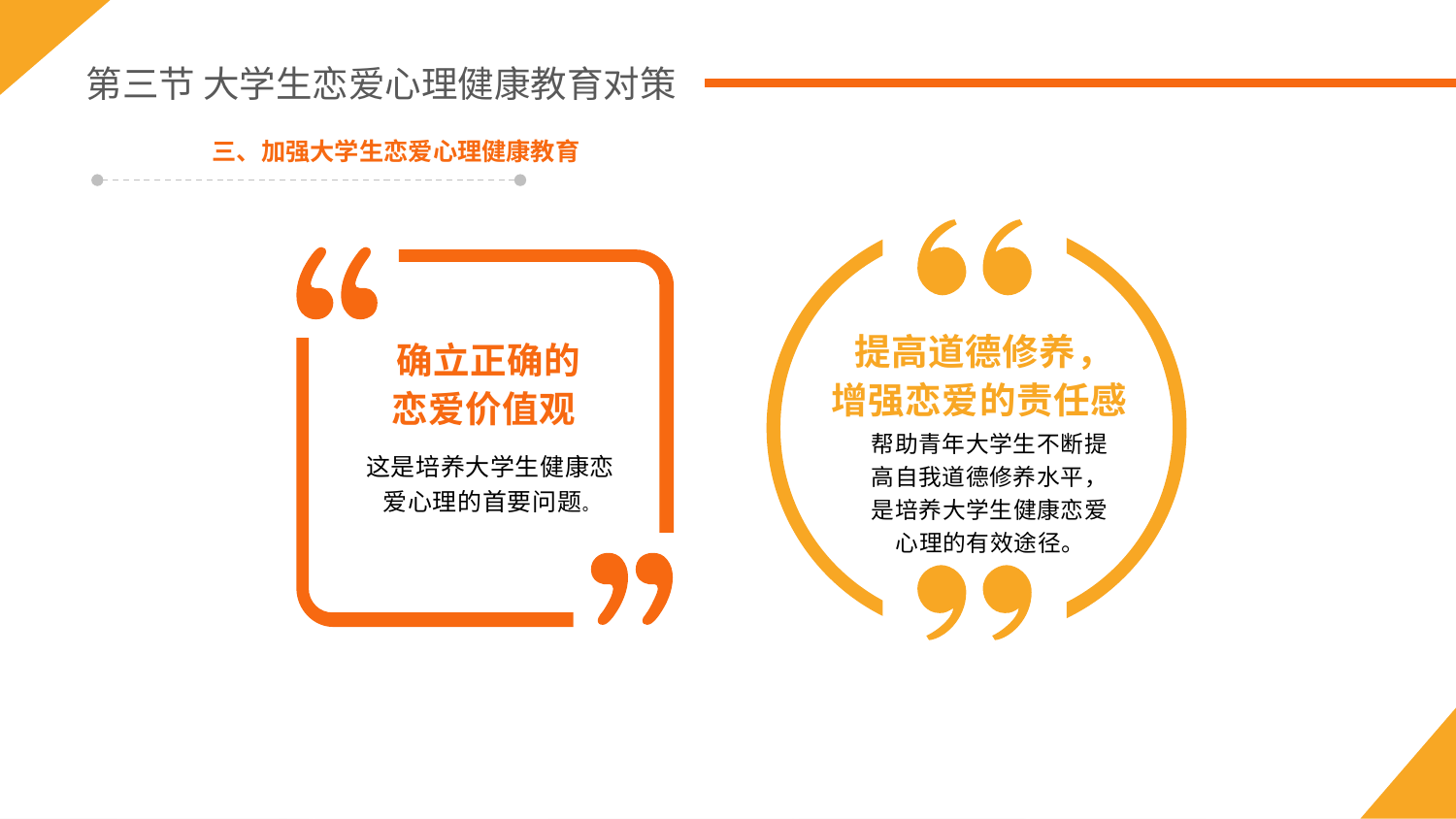

第三节 大学生恋爱心理健康教育对策
三、加强大学生恋爱心理健康教育

提高道德修养，
增强恋爱的责任感
确立正确的
恋爱价值观
这是培养大学生健康恋爱心理的首要问题。
帮助青年大学生不断提高自我道德修养水平，是培养大学生健康恋爱心理的有效途径。